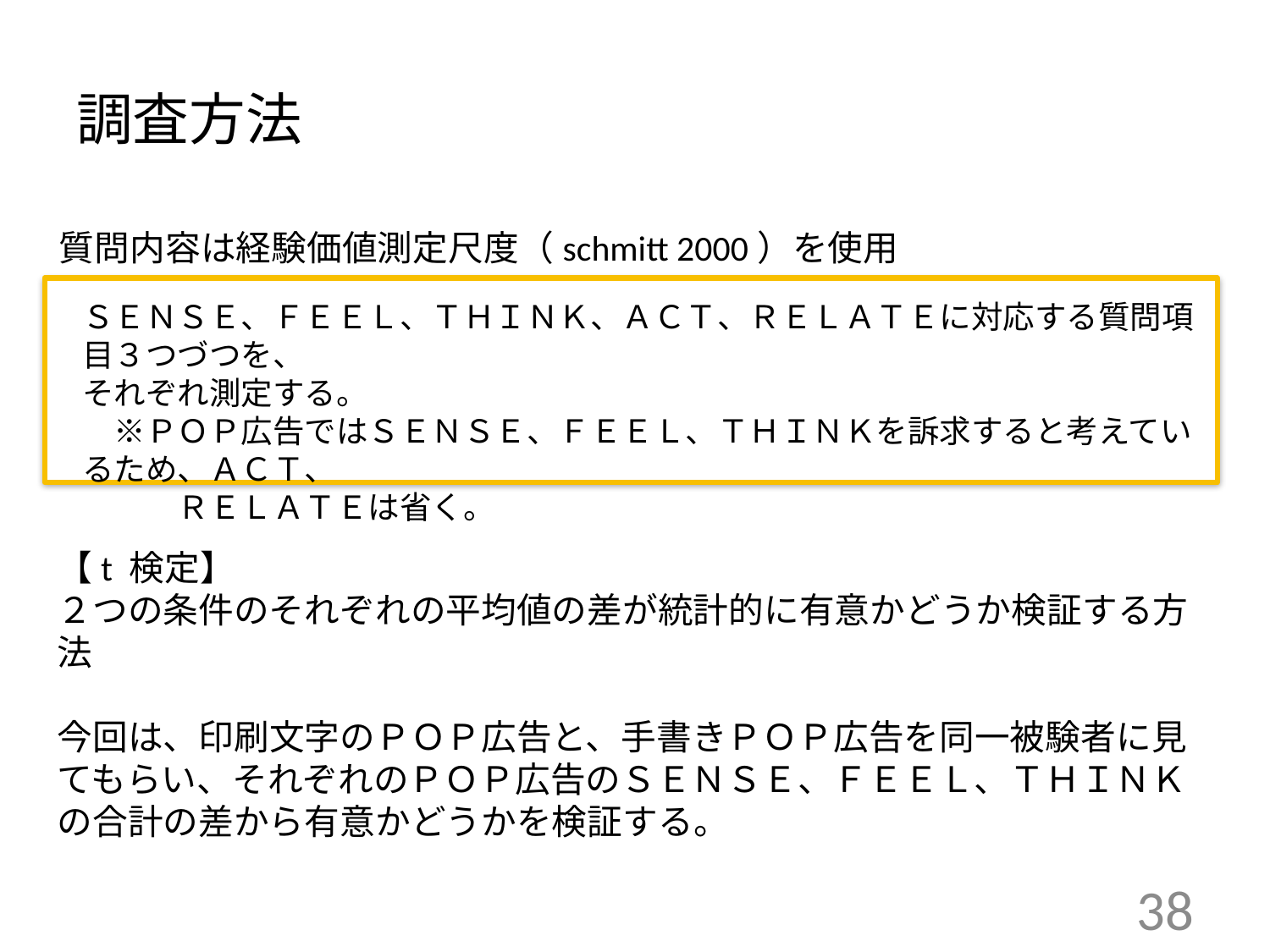

# 調査方法
質問内容は経験価値測定尺度（schmitt 2000）を使用

ＳＥＮＳＥ、ＦＥＥＬ、ＴＨＩＮＫ、ＡＣＴ、ＲＥＬＡＴＥに対応する質問項目３つづつを、
それぞれ測定する。
　※ＰＯＰ広告ではＳＥＮＳＥ、ＦＥＥＬ、ＴＨＩＮＫを訴求すると考えているため、ＡＣＴ、
　　　ＲＥＬＡＴＥは省く。
【t 検定】
２つの条件のそれぞれの平均値の差が統計的に有意かどうか検証する方法

今回は、印刷文字のＰＯＰ広告と、手書きＰＯＰ広告を同一被験者に見てもらい、それぞれのＰＯＰ広告のＳＥＮＳＥ、ＦＥＥＬ、ＴＨＩＮＫの合計の差から有意かどうかを検証する。
38